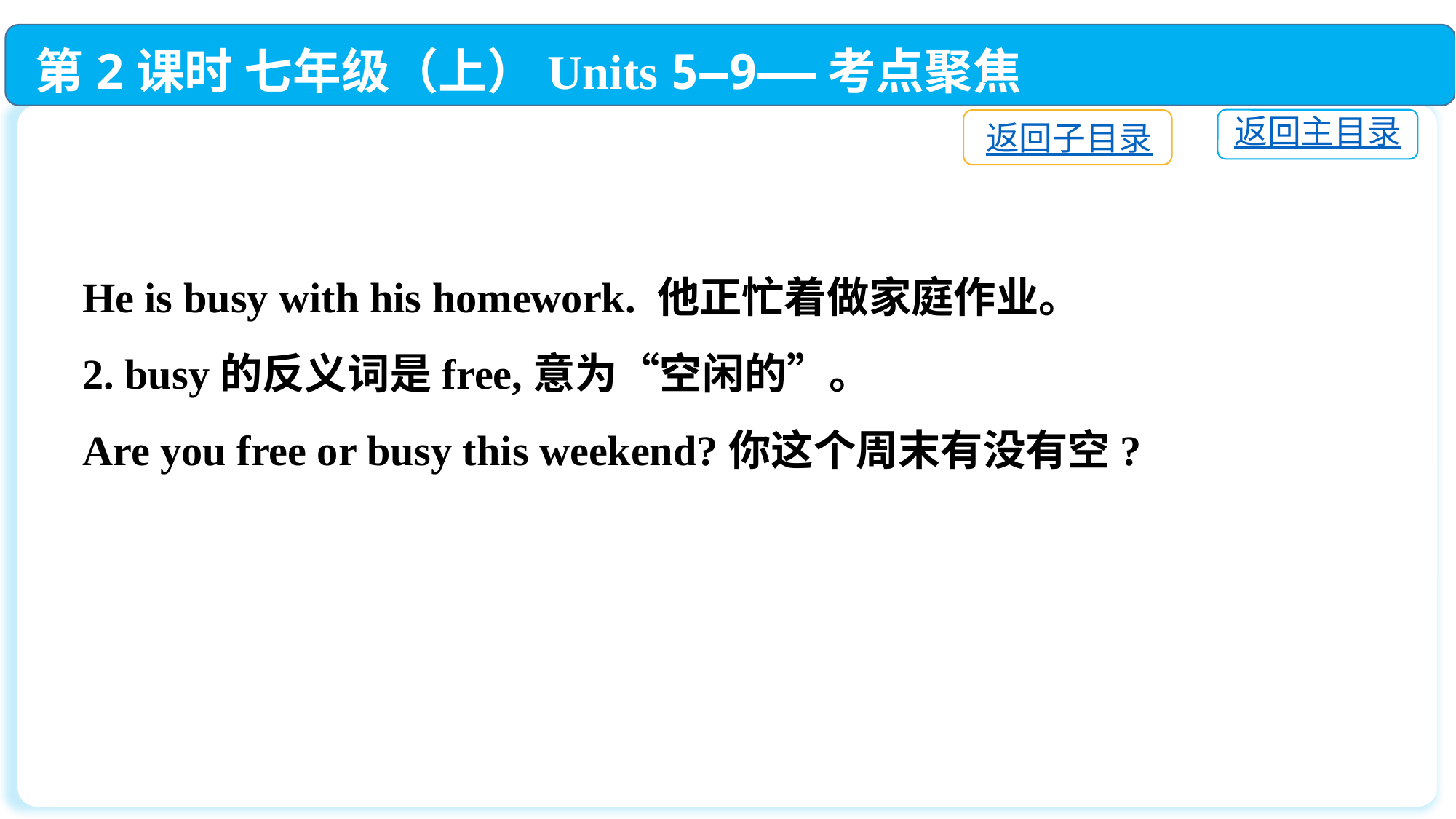

第2课时 七年级（上）Units 5—9——考点聚焦

返回主目录

返回子目录
He is busy with his homework. 他正忙着做家庭作业。
2. busy的反义词是free,意为“空闲的”。
Are you free or busy this weekend?你这个周末有没有空?